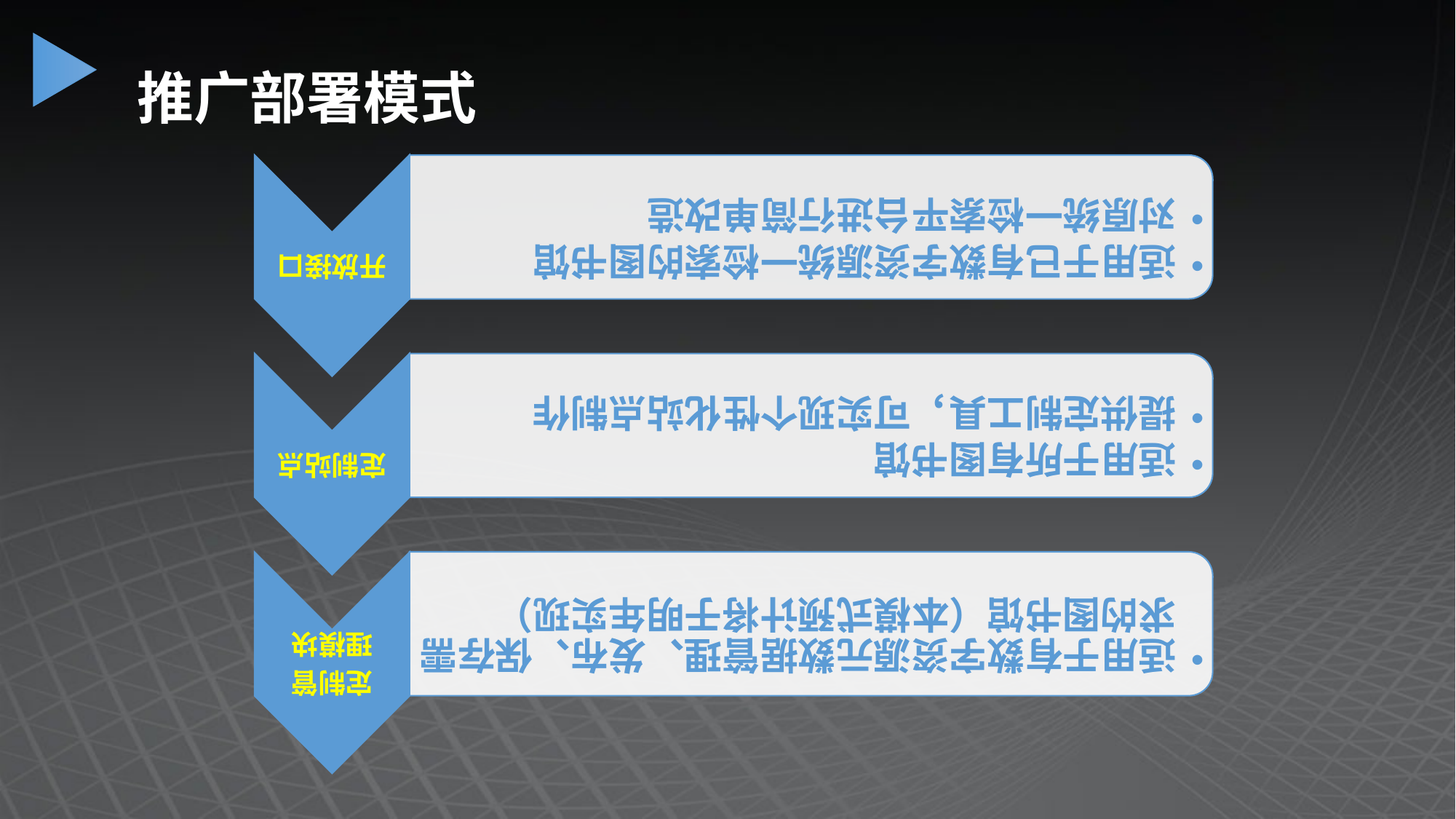

推广部署模式

开放接口
适用于已有数字资源统一检索的图书馆
对原统一检索平台进行简单改造
定制站点
适用于所有图书馆
提供定制工具，可实现个性化站点制作
定制管
理模块
适用于有数字资源元数据管理、发布、保存需求的图书馆（本模式预计将于明年实现）